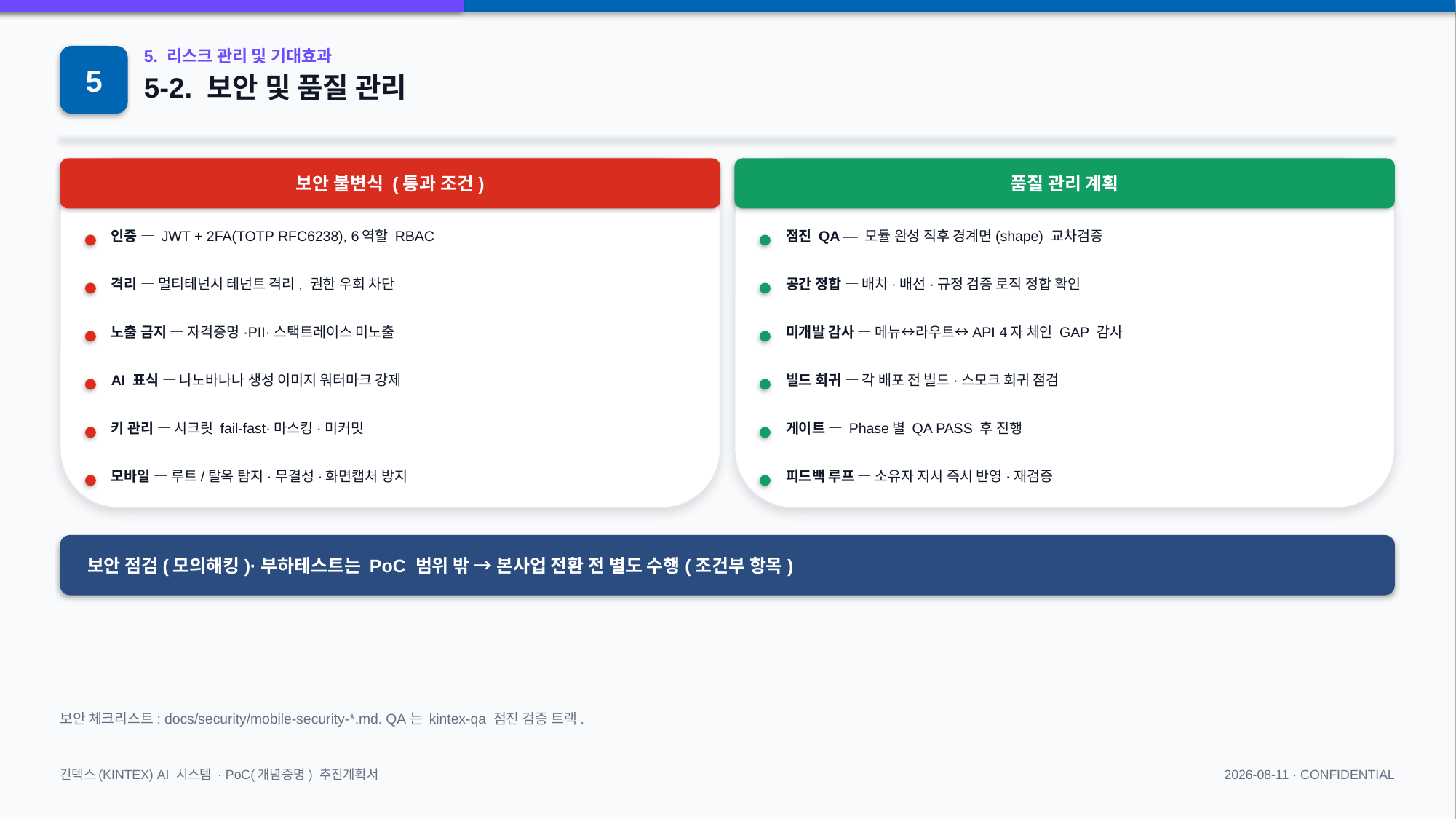

5
5. 리스크 관리 및 기대효과
5-2. 보안 및 품질 관리

보안 불변식 (통과 조건)

품질 관리 계획
인증 — JWT + 2FA(TOTP RFC6238), 6역할 RBAC
점진 QA — 모듈 완성 직후 경계면(shape) 교차검증

격리 — 멀티테넌시 테넌트 격리, 권한 우회 차단
공간 정합 — 배치·배선·규정 검증 로직 정합 확인

노출 금지 — 자격증명·PII·스택트레이스 미노출
미개발 감사 — 메뉴↔라우트↔API 4자 체인 GAP 감사

AI 표식 — 나노바나나 생성 이미지 워터마크 강제
빌드 회귀 — 각 배포 전 빌드·스모크 회귀 점검

키 관리 — 시크릿 fail-fast·마스킹·미커밋
게이트 — Phase별 QA PASS 후 진행

모바일 — 루트/탈옥 탐지·무결성·화면캡처 방지
피드백 루프 — 소유자 지시 즉시 반영·재검증

보안 점검(모의해킹)·부하테스트는 PoC 범위 밖 → 본사업 전환 전 별도 수행(조건부 항목)
보안 체크리스트: docs/security/mobile-security-*.md. QA는 kintex-qa 점진 검증 트랙.